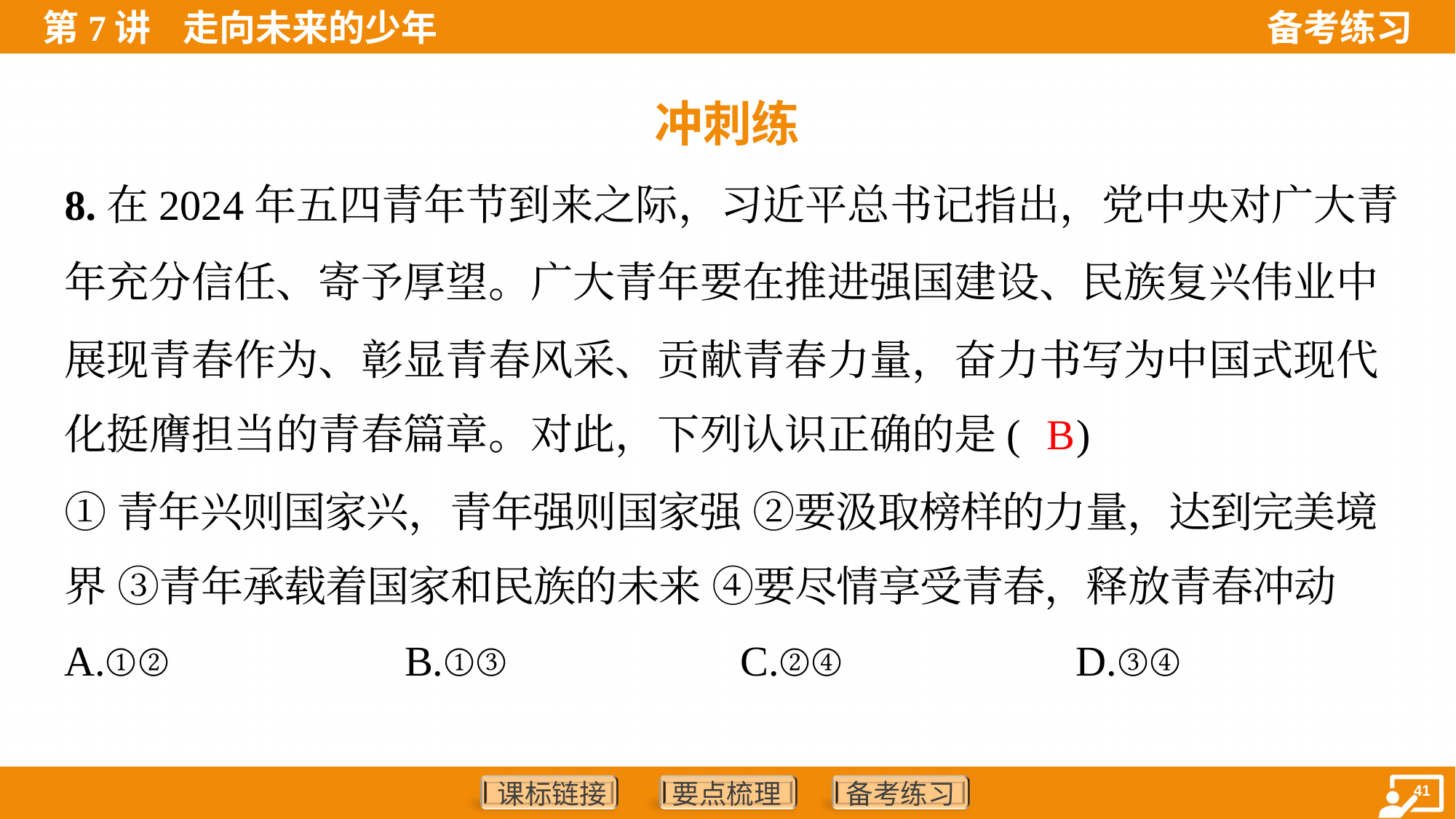

冲刺练
8.在2024年五四青年节到来之际，习近平总书记指出，党中央对广大青
年充分信任、寄予厚望。广大青年要在推进强国建设、民族复兴伟业中
展现青春作为、彰显青春风采、贡献青春力量，奋力书写为中国式现代
化挺膺担当的青春篇章。对此，下列认识正确的是(     )
B
①青年兴则国家兴，青年强则国家强 ②要汲取榜样的力量，达到完美境
界 ③青年承载着国家和民族的未来 ④要尽情享受青春，释放青春冲动
A.①②	B.①③	C.②④	D.③④